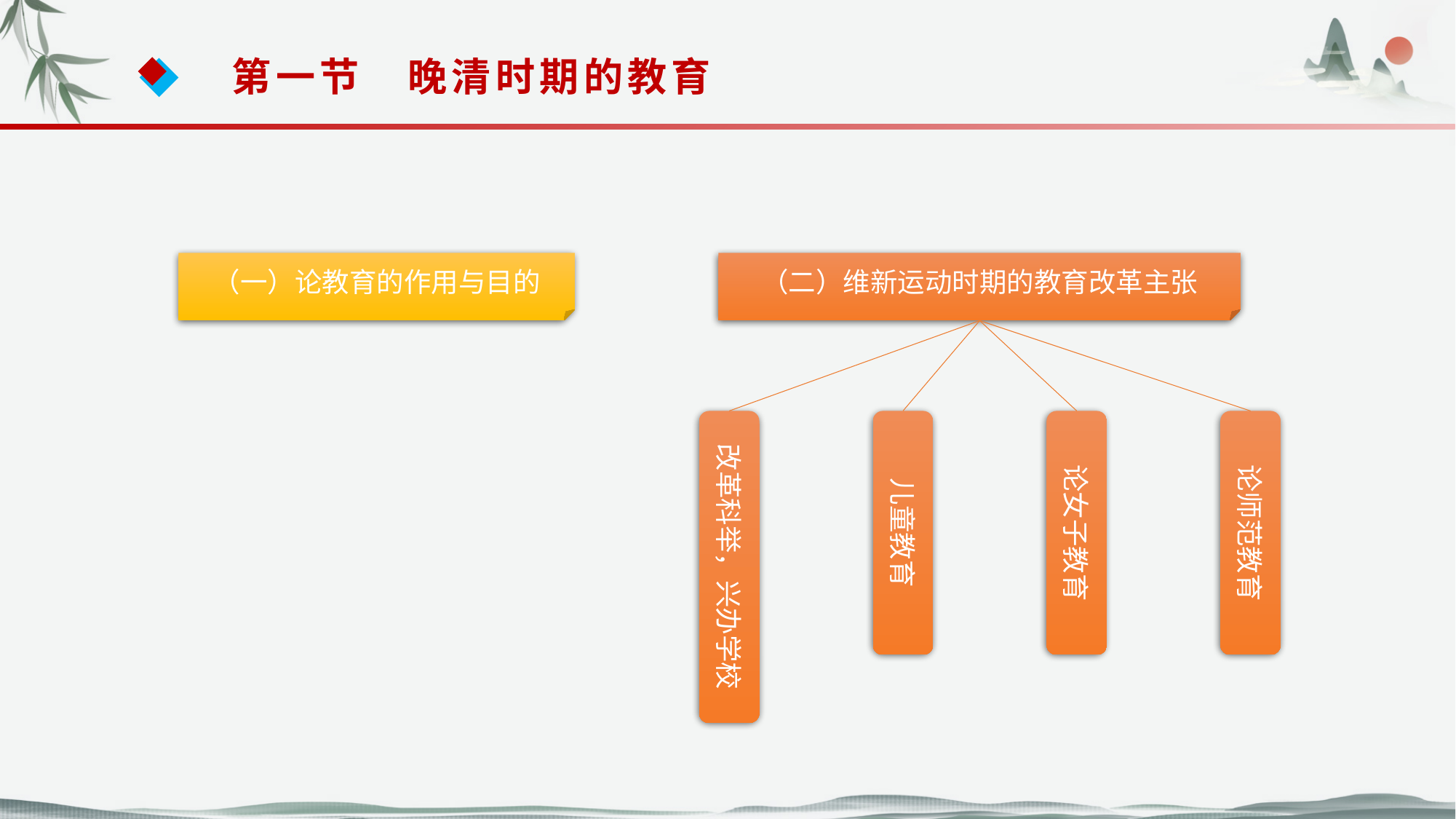

第一节　晚清时期的教育

（一）论教育的作用与目的
（二）维新运动时期的教育改革主张
改革科举，兴办学校
儿童教育
论女子教育
论师范教育